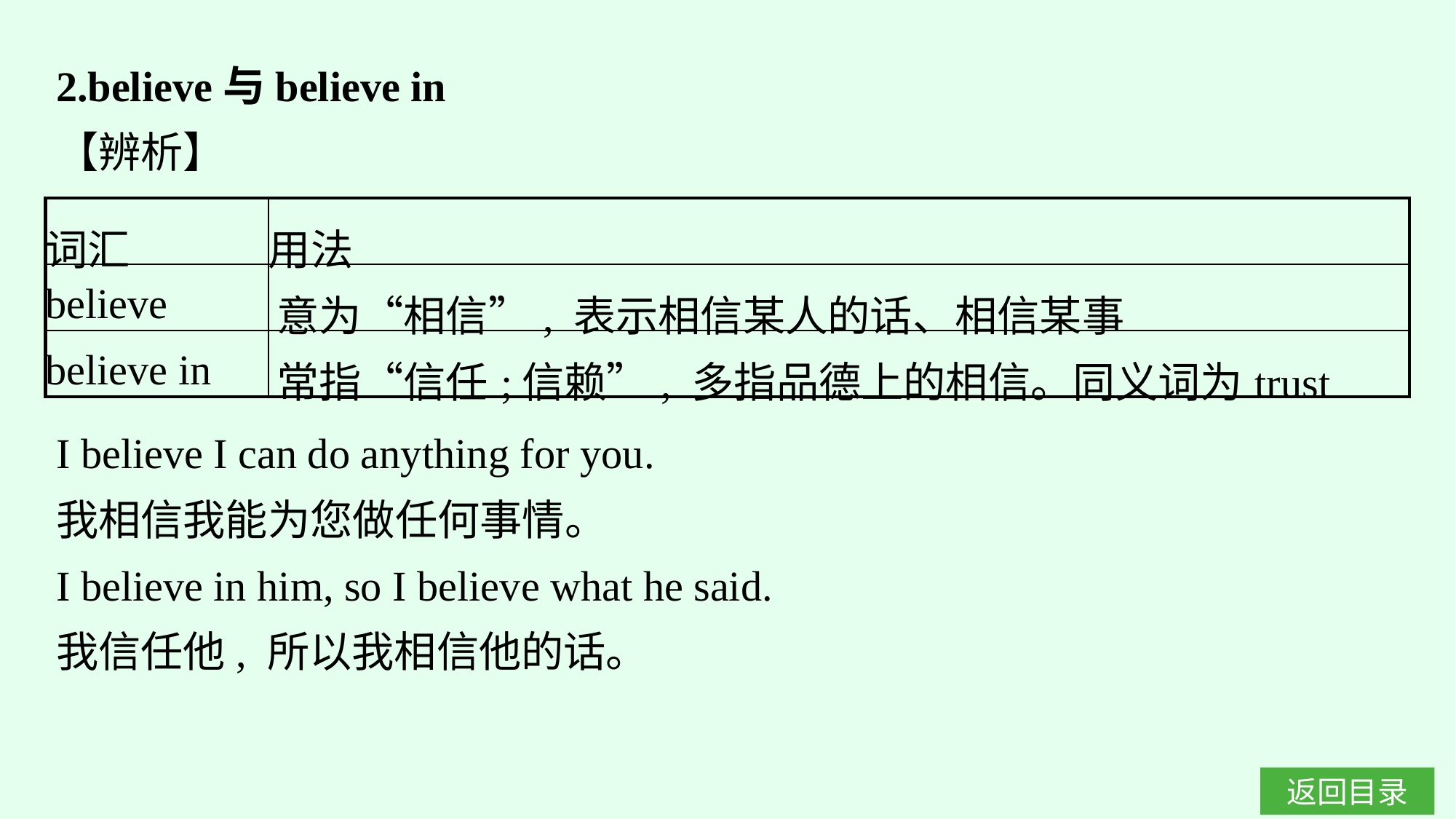

2.believe与believe in
【辨析】
| 词汇 | 用法 |
| --- | --- |
| believe | 意为“相信”, 表示相信某人的话、相信某事 |
| believe in | 常指“信任;信赖”, 多指品德上的相信。同义词为trust |
I believe I can do anything for you.
我相信我能为您做任何事情。
I believe in him, so I believe what he said.
我信任他, 所以我相信他的话。